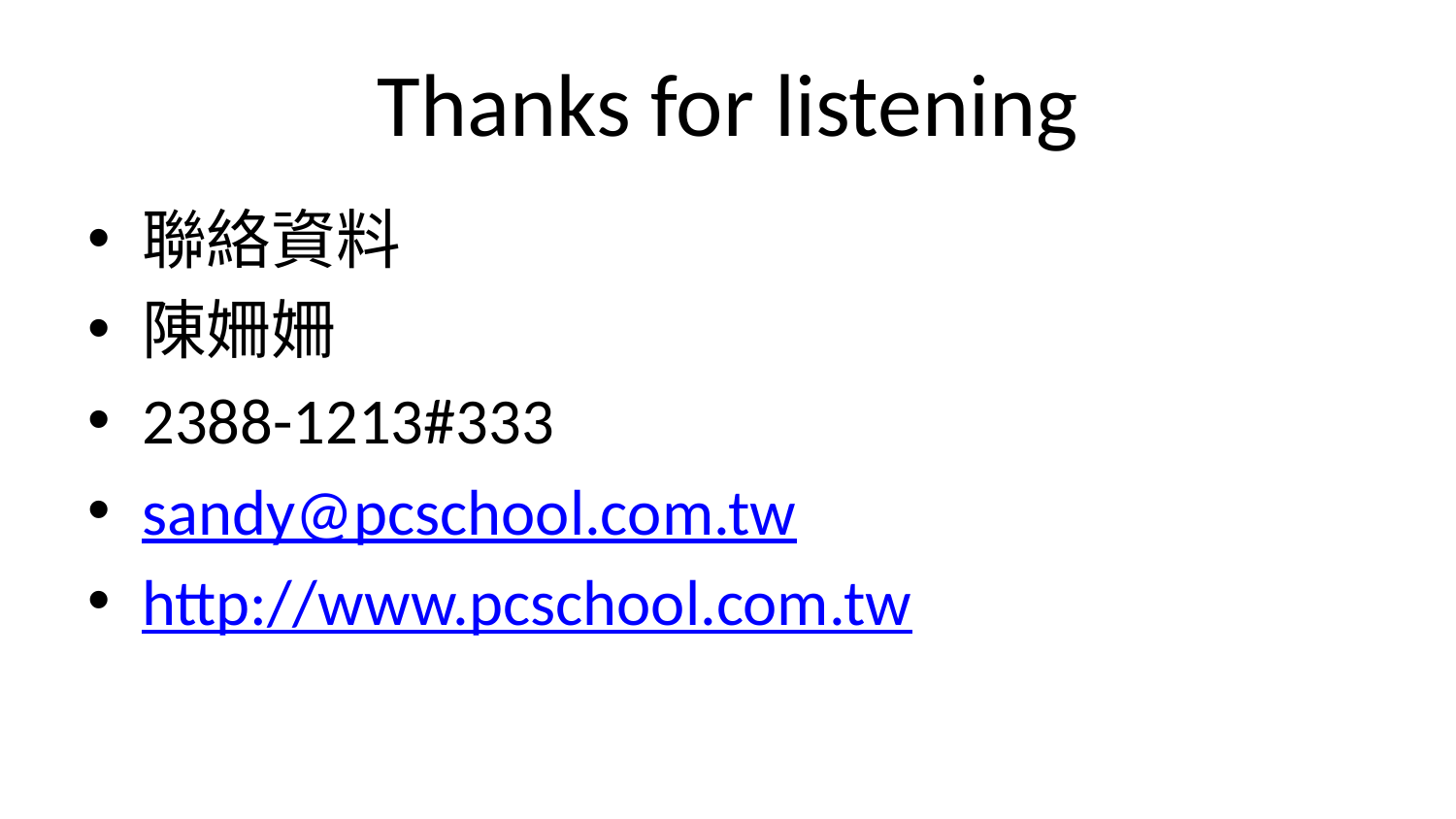

# Thanks for listening
聯絡資料
陳姍姍
2388-1213#333
sandy@pcschool.com.tw
http://www.pcschool.com.tw